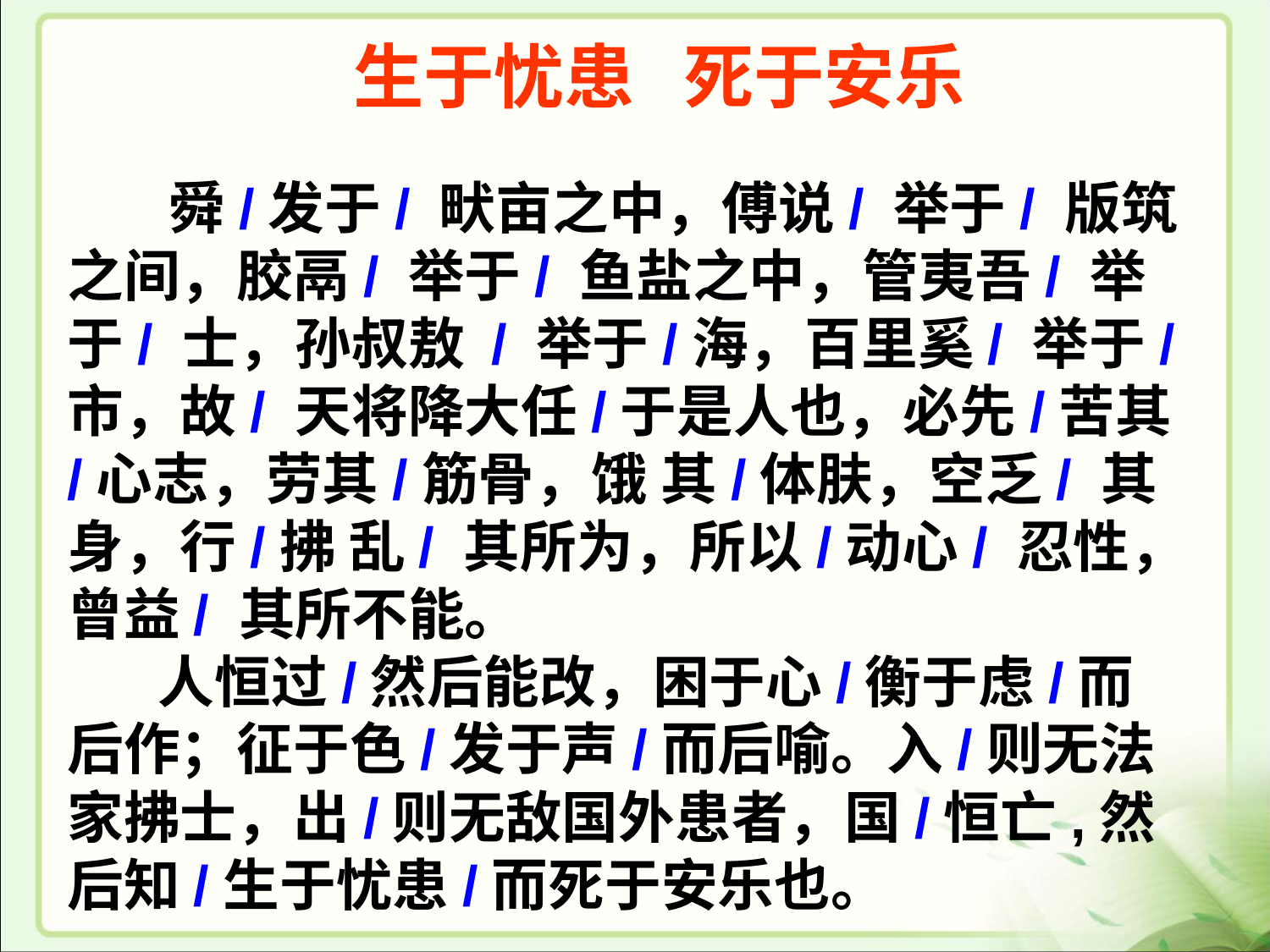

生于忧患   死于安乐
        舜/发于/ 畎亩之中，傅说/ 举于/ 版筑之间，胶鬲/ 举于/ 鱼盐之中，管夷吾/ 举于/ 士，孙叔敖 / 举于/海，百里奚/ 举于/ 市，故/ 天将降大任/于是人也，必先/苦其/心志，劳其/筋骨，饿 其/体肤，空乏/ 其身，行/拂 乱/ 其所为，所以/动心/ 忍性，曾益/ 其所不能。
      人恒过/然后能改，困于心/衡于虑/而后作；征于色/发于声/而后喻。入/则无法家拂士，出/则无敌国外患者，国/恒亡,然后知/生于忧患/而死于安乐也。